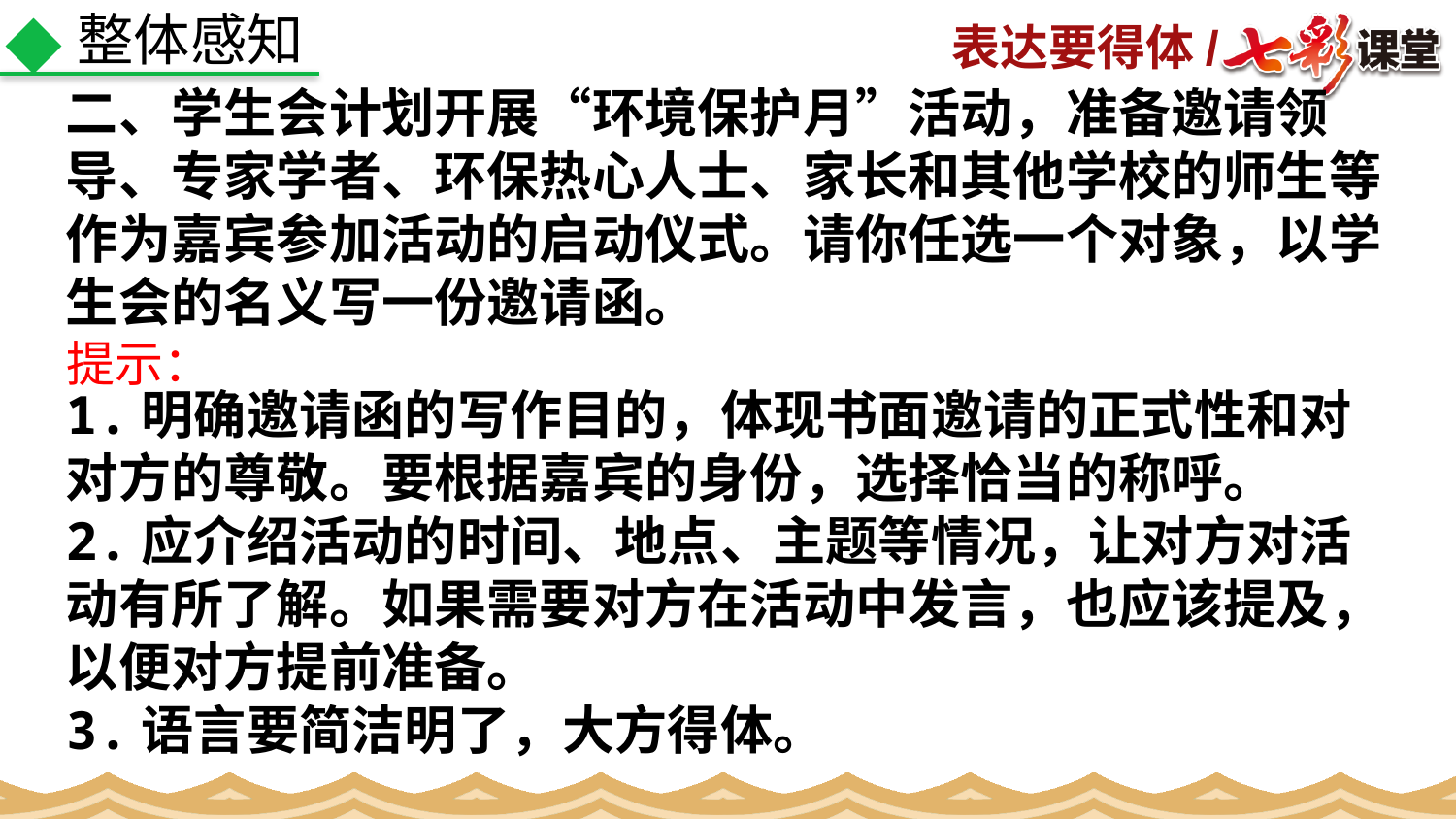

整体感知

二、学生会计划开展“环境保护月”活动，准备邀请领导、专家学者、环保热心人士、家长和其他学校的师生等作为嘉宾参加活动的启动仪式。请你任选一个对象，以学生会的名义写一份邀请函。
提示：
1.明确邀请函的写作目的，体现书面邀请的正式性和对对方的尊敬。要根据嘉宾的身份，选择恰当的称呼。
2.应介绍活动的时间、地点、主题等情况，让对方对活动有所了解。如果需要对方在活动中发言，也应该提及，以便对方提前准备。
3.语言要简洁明了，大方得体。